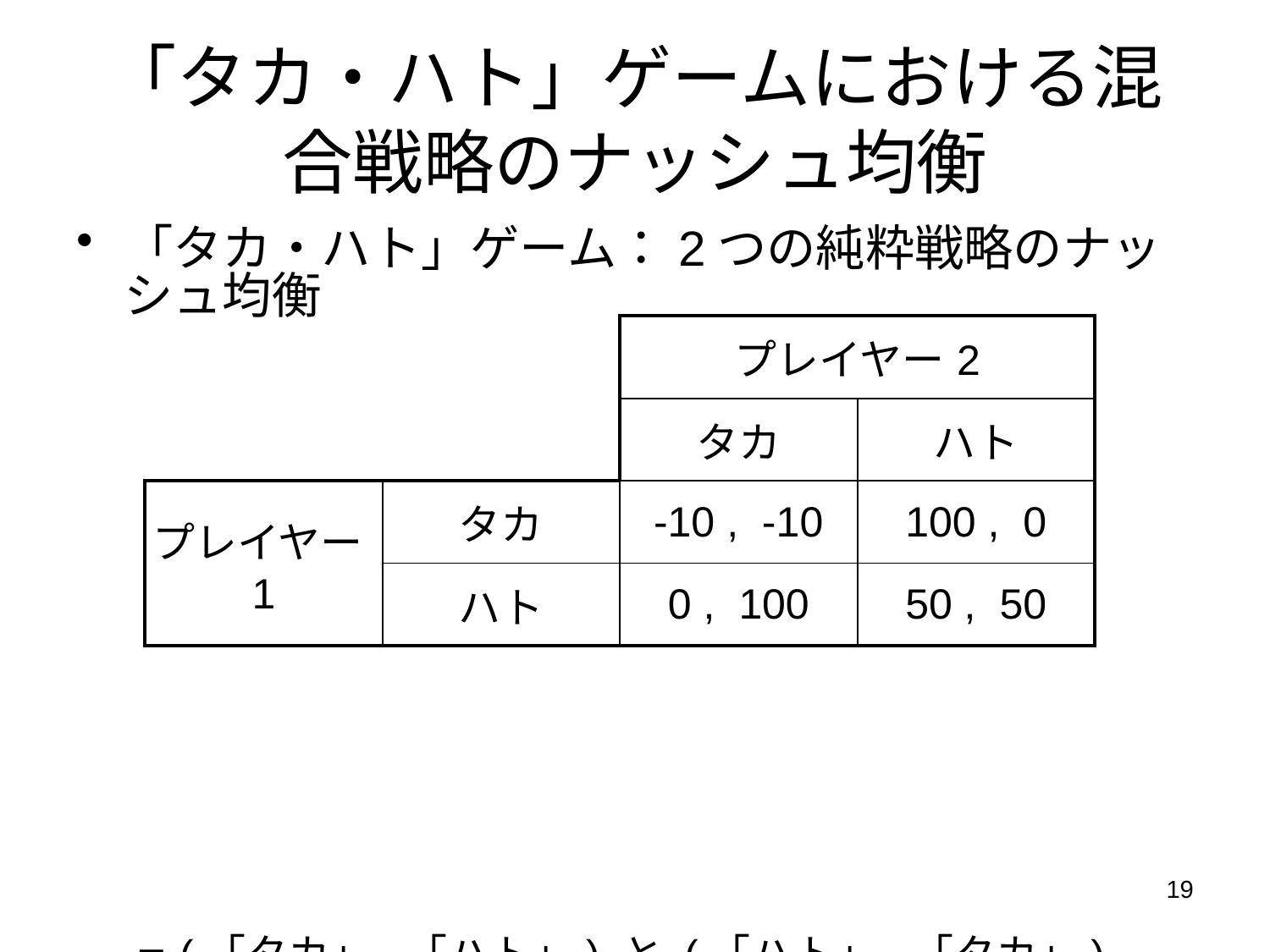

# 「タカ・ハト」ゲームにおける混合戦略のナッシュ均衡
「タカ・ハト」ゲーム：2つの純粋戦略のナッシュ均衡

(「タカ」,「ハト」) と (「ハト」,「タカ」)

ほかに、混合戦略のナッシュ均衡も存在
|  |  | プレイヤー2 |  |
| --- | --- | --- | --- |
|  |  | タカ | ハト |
| プレイヤー1 | タカ | -10 , -10 | 100 , 0 |
|  | ハト | 0 , 100 | 50 , 50 |
19